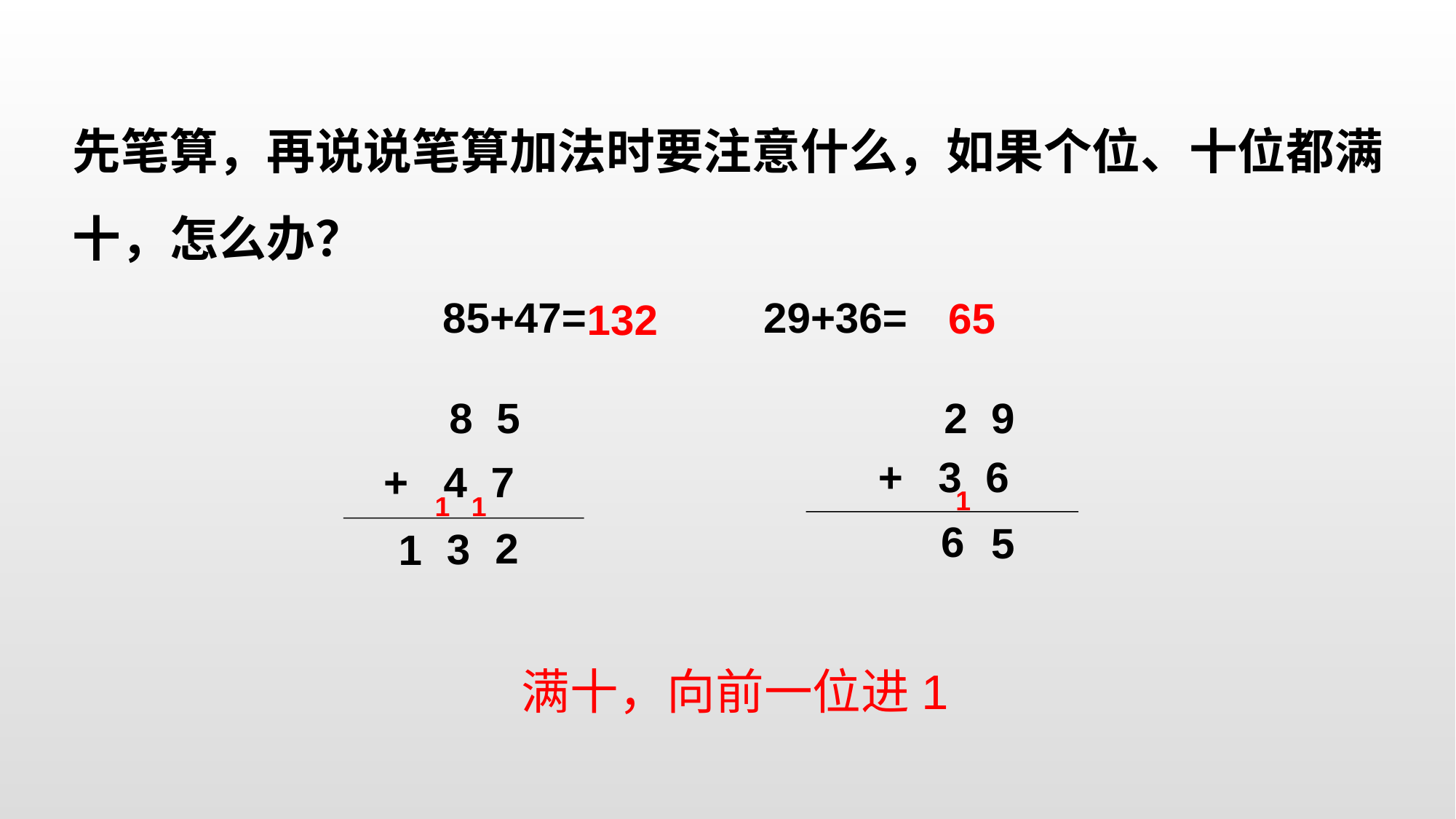

先笔算，再说说笔算加法时要注意什么，如果个位、十位都满十，怎么办？
85+47=               29+36=
65
132
8  5
2  9
+   3  6
+   4  7
1
   5
1
  2
1
 3
6

1

满十，向前一位进1